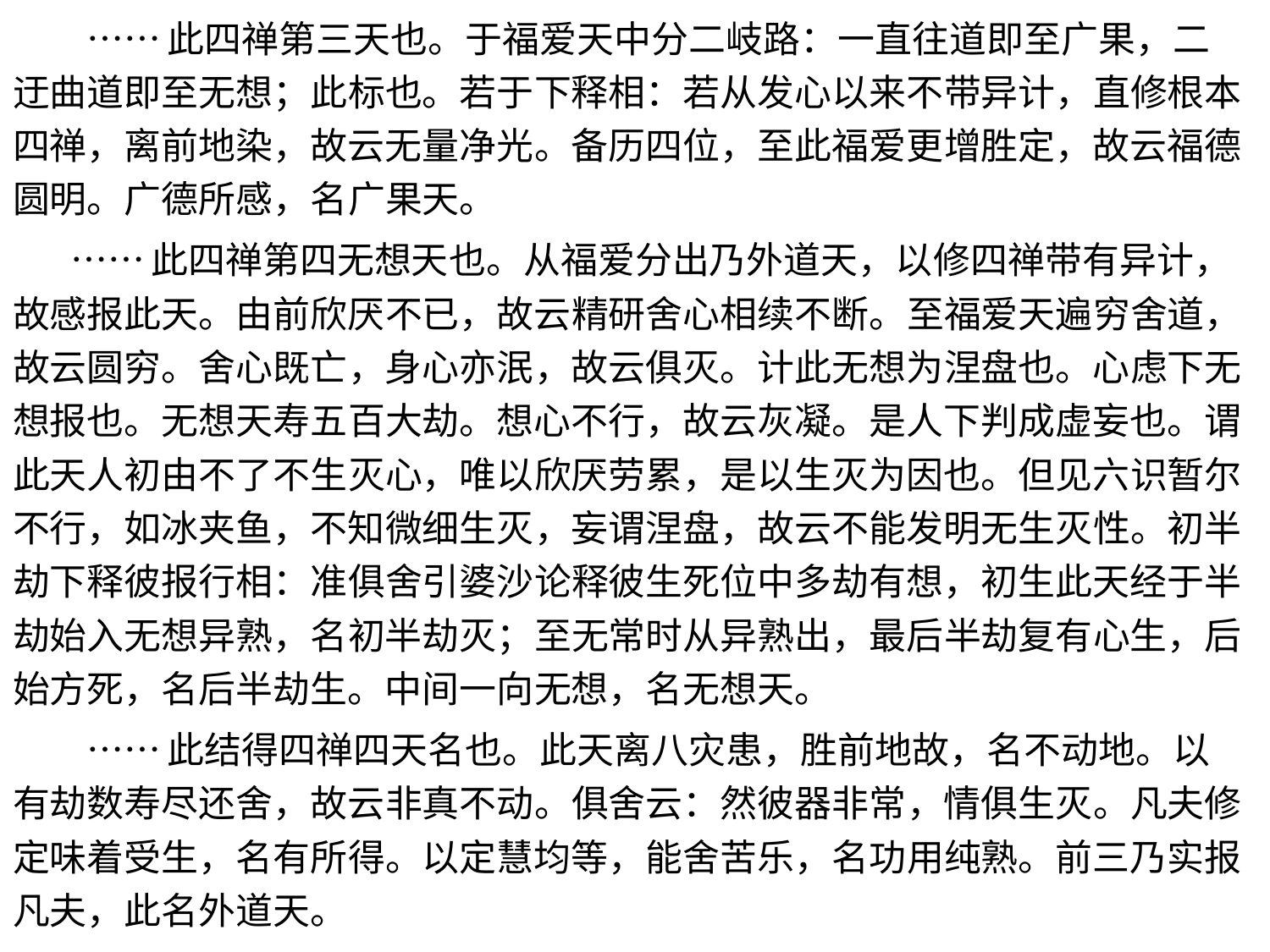

……此四禅第三天也。于福爱天中分二岐路：一直往道即至广果，二迂曲道即至无想；此标也。若于下释相：若从发心以来不带异计，直修根本四禅，离前地染，故云无量净光。备历四位，至此福爱更增胜定，故云福德圆明。广德所感，名广果天。
       ……此四禅第四无想天也。从福爱分出乃外道天，以修四禅带有异计，故感报此天。由前欣厌不已，故云精研舍心相续不断。至福爱天遍穷舍道，故云圆穷。舍心既亡，身心亦泯，故云俱灭。计此无想为涅盘也。心虑下无想报也。无想天寿五百大劫。想心不行，故云灰凝。是人下判成虚妄也。谓此天人初由不了不生灭心，唯以欣厌劳累，是以生灭为因也。但见六识暂尔不行，如冰夹鱼，不知微细生灭，妄谓涅盘，故云不能发明无生灭性。初半劫下释彼报行相：准俱舍引婆沙论释彼生死位中多劫有想，初生此天经于半劫始入无想异熟，名初半劫灭；至无常时从异熟出，最后半劫复有心生，后始方死，名后半劫生。中间一向无想，名无想天。
         ……此结得四禅四天名也。此天离八灾患，胜前地故，名不动地。以有劫数寿尽还舍，故云非真不动。俱舍云：然彼器非常，情俱生灭。凡夫修定味着受生，名有所得。以定慧均等，能舍苦乐，名功用纯熟。前三乃实报凡夫，此名外道天。